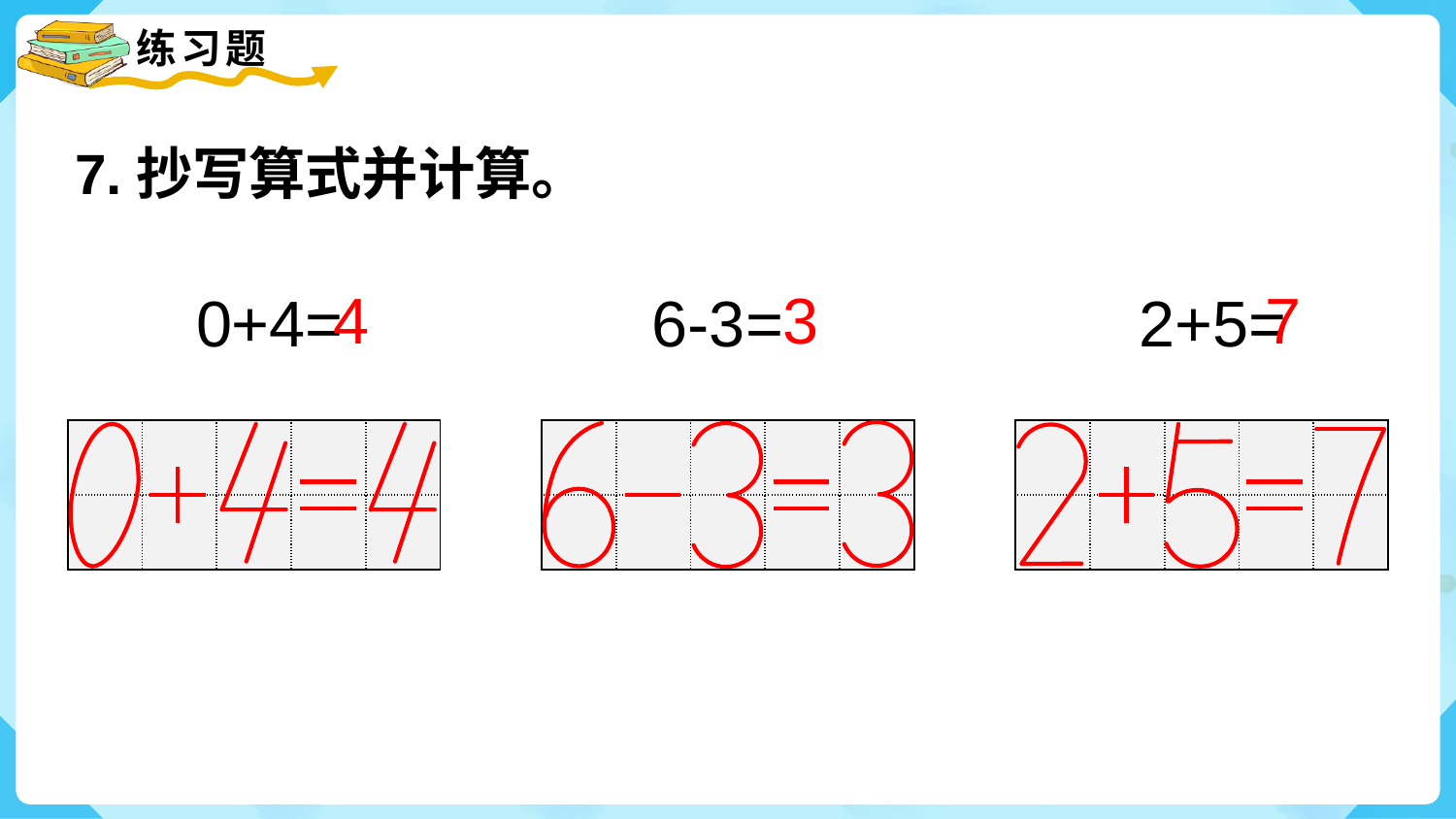

7.抄写算式并计算。
4
3
7
0+4=
6-3=
2+5=
|  |  |  |  |  |
| --- | --- | --- | --- | --- |
|  |  |  |  |  |
|  |  |  |  |  |
| --- | --- | --- | --- | --- |
|  |  |  |  |  |
|  |  |  |  |  |
| --- | --- | --- | --- | --- |
|  |  |  |  |  |